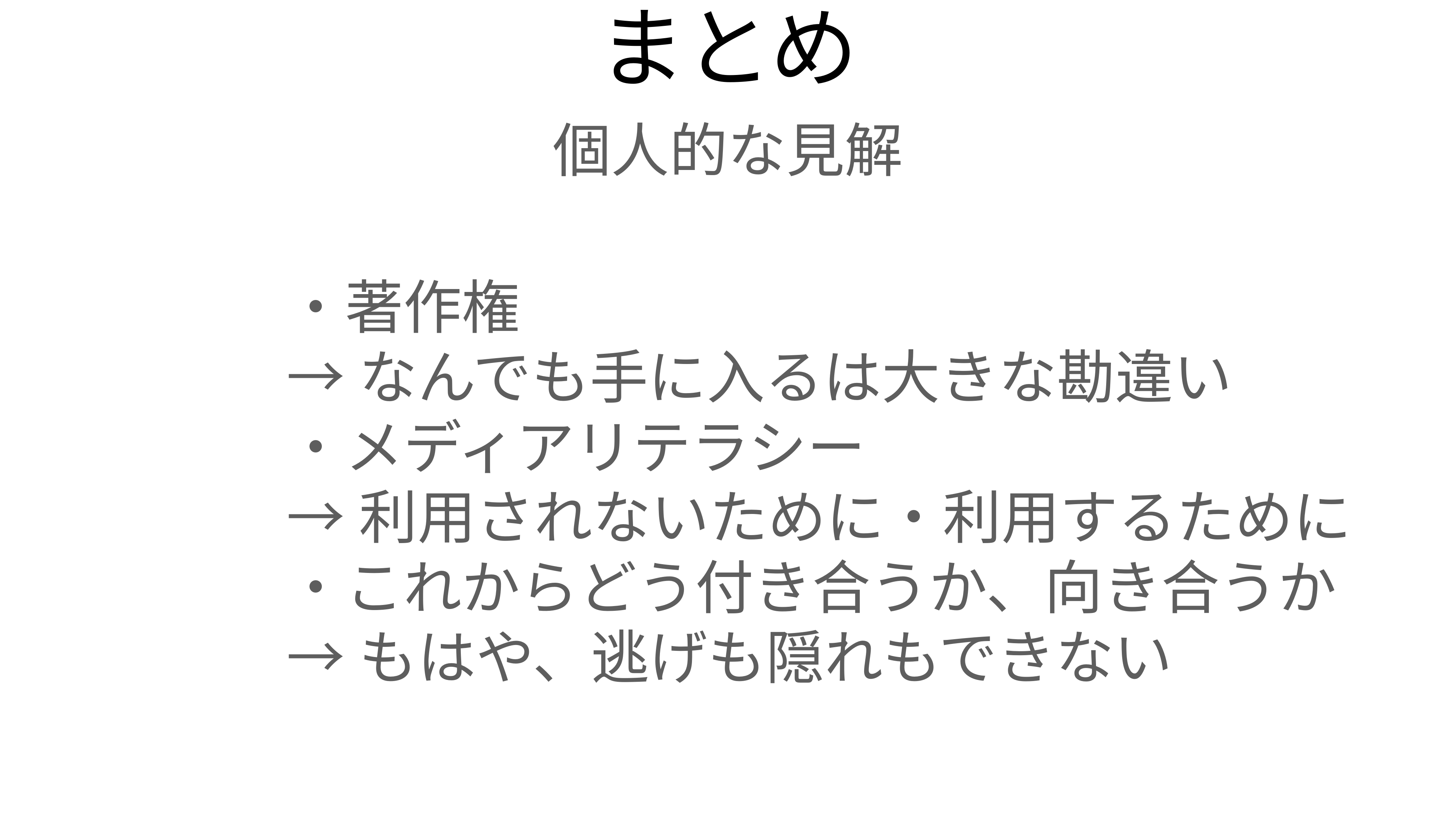

まとめ
個人的な見解
・著作権
→なんでも手に入るは大きな勘違い
・メディアリテラシー
→利用されないために・利用するために
・これからどう付き合うか、向き合うか
→もはや、逃げも隠れもできない